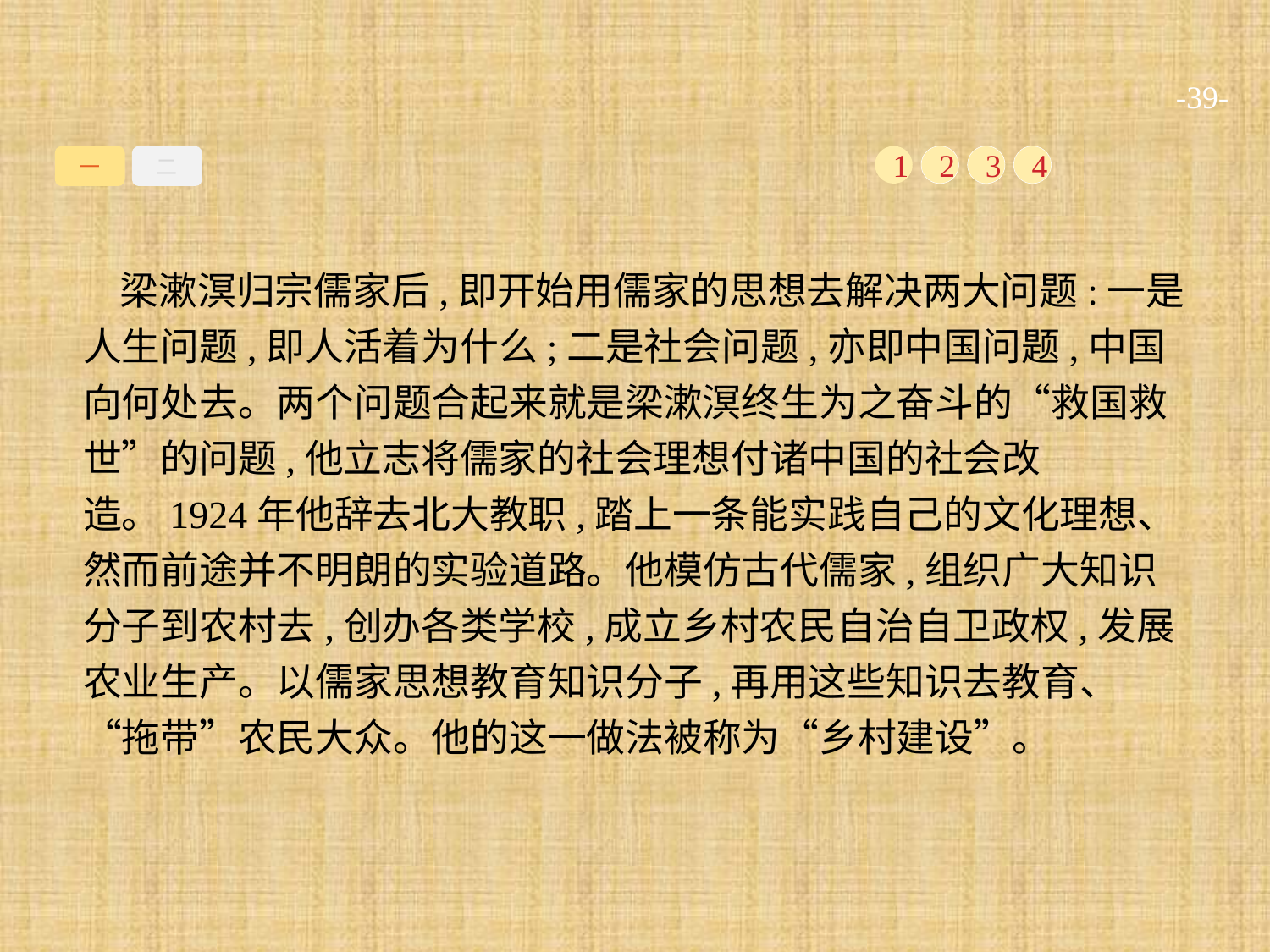

-39-
一
二
1
2
3
4
梁漱溟归宗儒家后,即开始用儒家的思想去解决两大问题:一是人生问题,即人活着为什么;二是社会问题,亦即中国问题,中国向何处去。两个问题合起来就是梁漱溟终生为之奋斗的“救国救世”的问题,他立志将儒家的社会理想付诸中国的社会改造。1924年他辞去北大教职,踏上一条能实践自己的文化理想、然而前途并不明朗的实验道路。他模仿古代儒家,组织广大知识分子到农村去,创办各类学校,成立乡村农民自治自卫政权,发展农业生产。以儒家思想教育知识分子,再用这些知识去教育、“拖带”农民大众。他的这一做法被称为“乡村建设”。